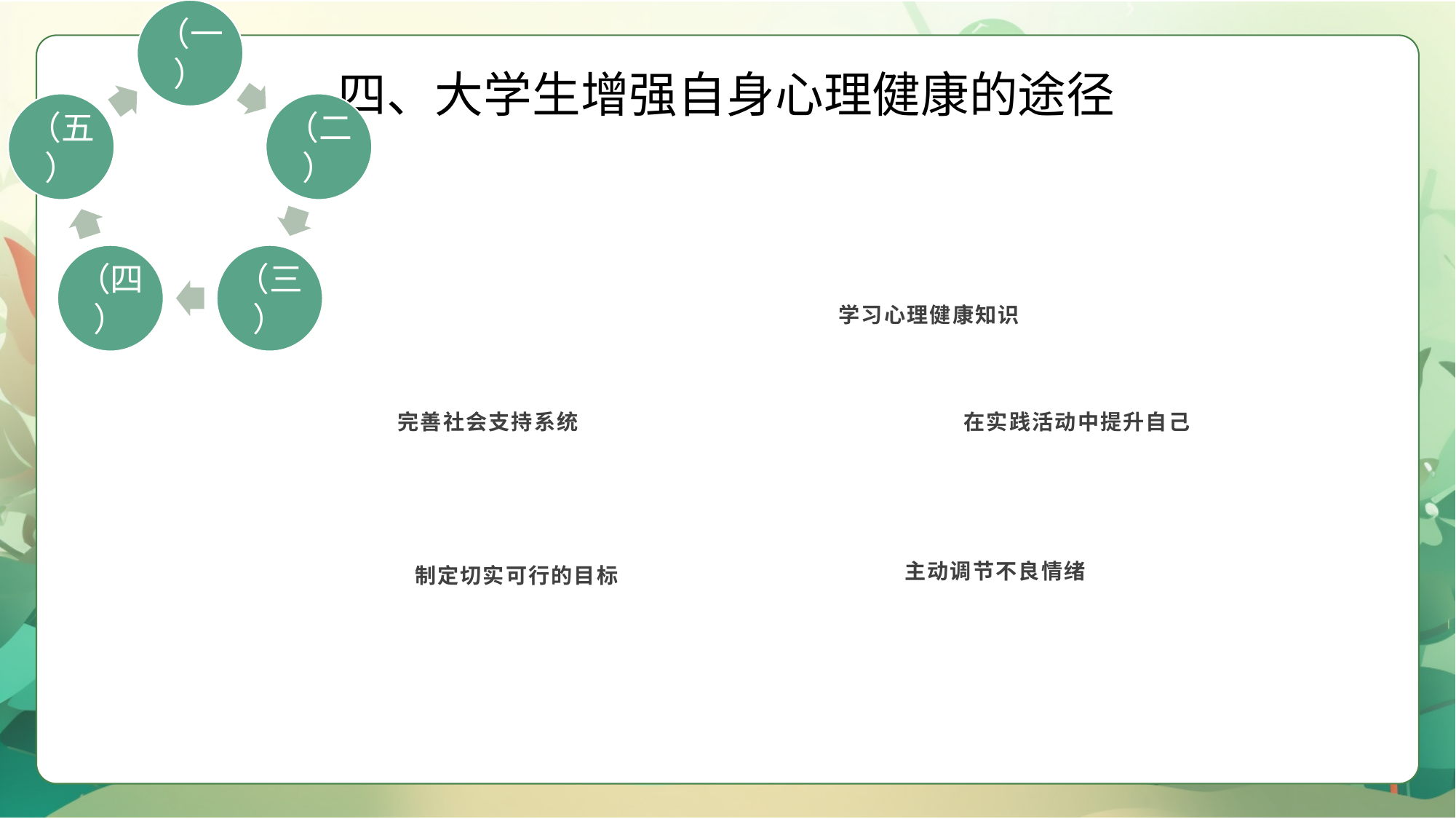

四、大学生增强自身心理健康的途径
（一）

（二）

（三）

（四）

（五）

学习心理健康知识
完善社会支持系统
在实践活动中提升自己
主动调节不良情绪
制定切实可行的目标